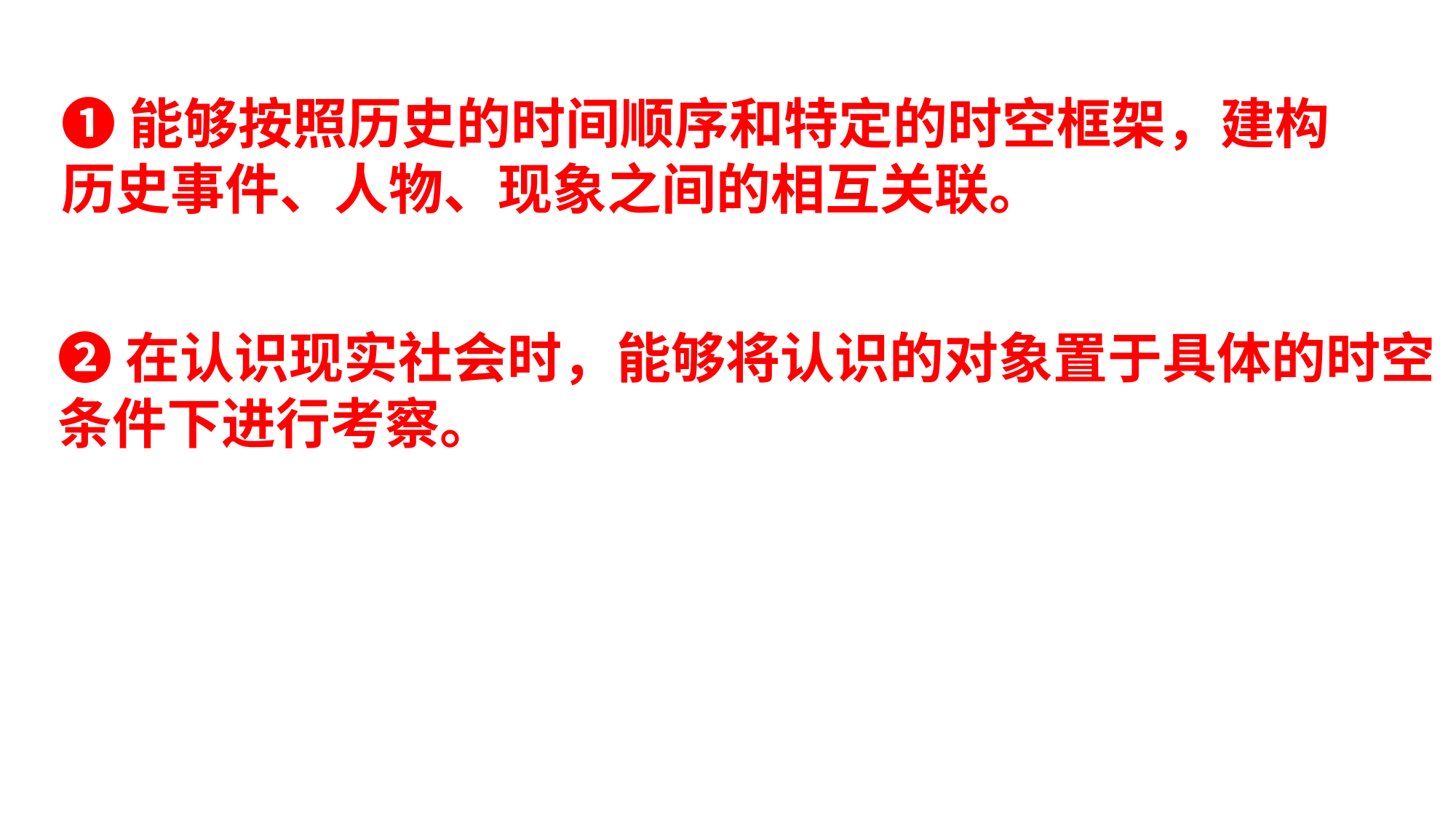

❶能够按照历史的时间顺序和特定的时空框架，建构历史事件、人物、现象之间的相互关联。
❷在认识现实社会时，能够将认识的对象置于具体的时空
条件下进行考察。